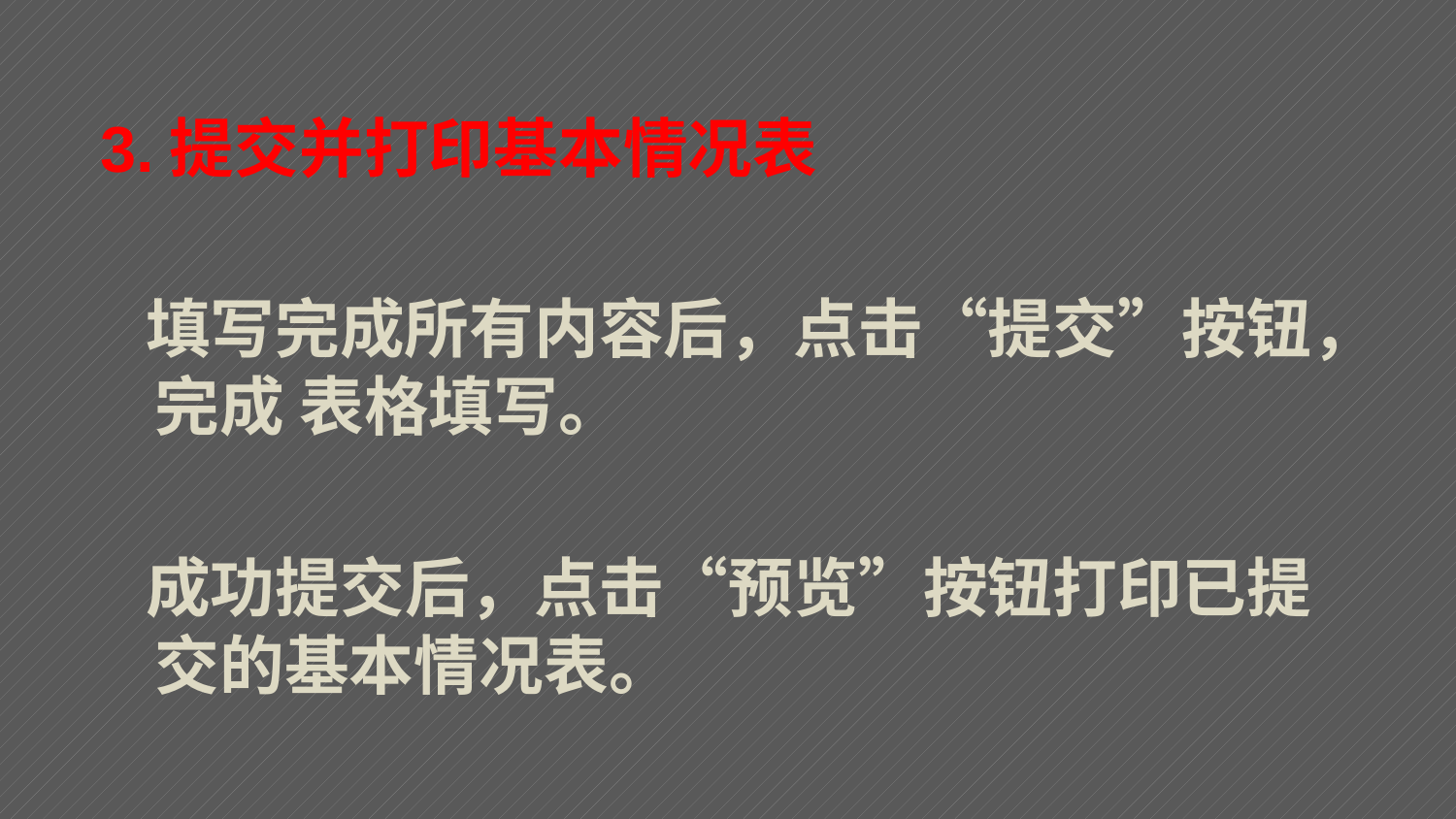

3.提交并打印基本情况表

  填写完成所有内容后，点击“提交”按钮，完成 表格填写。

  成功提交后，点击“预览”按钮打印已提交的基本情况表。